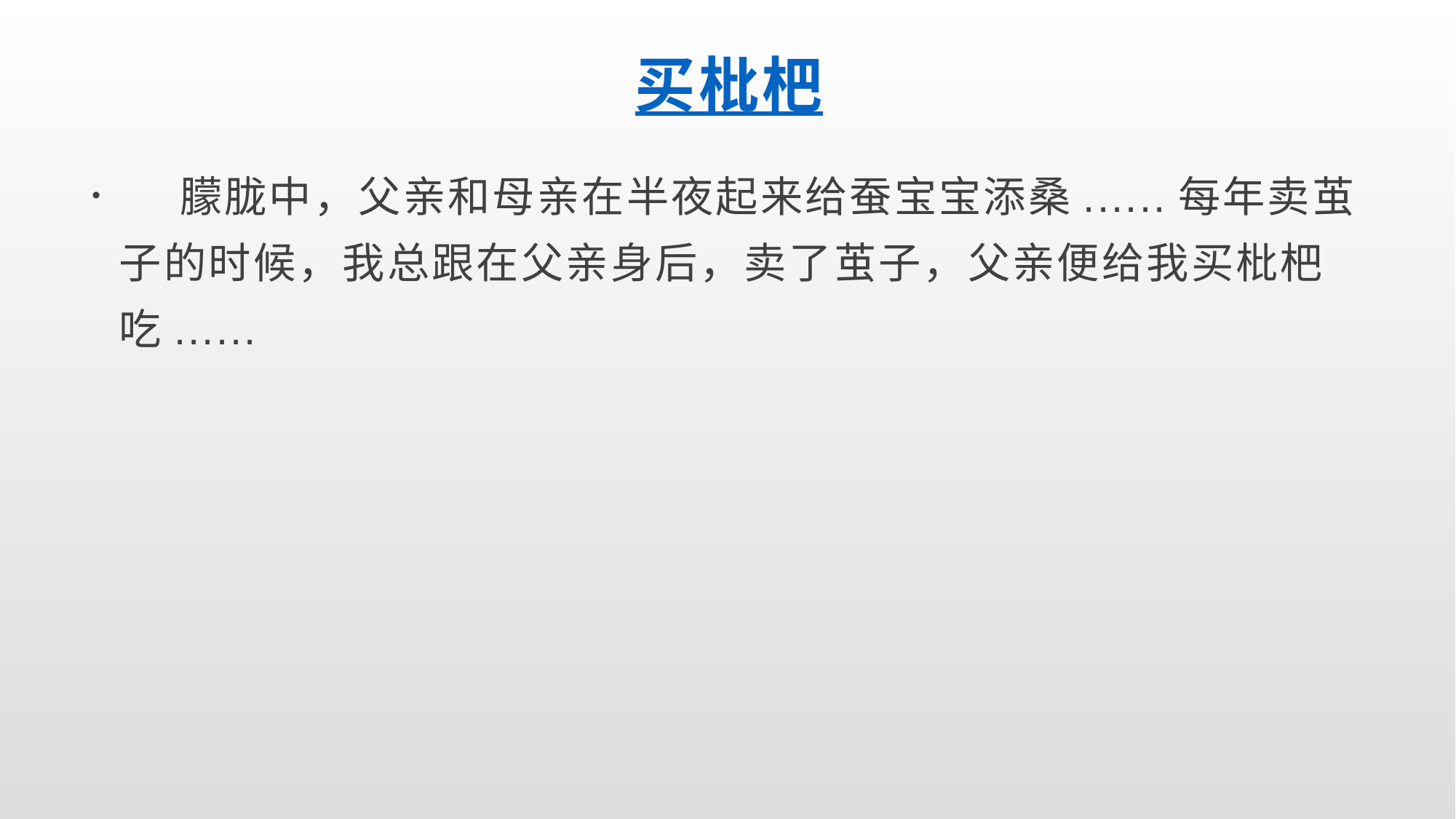

# 买枇杷
      朦胧中，父亲和母亲在半夜起来给蚕宝宝添桑......每年卖茧子的时候，我总跟在父亲身后，卖了茧子，父亲便给我买枇杷吃......